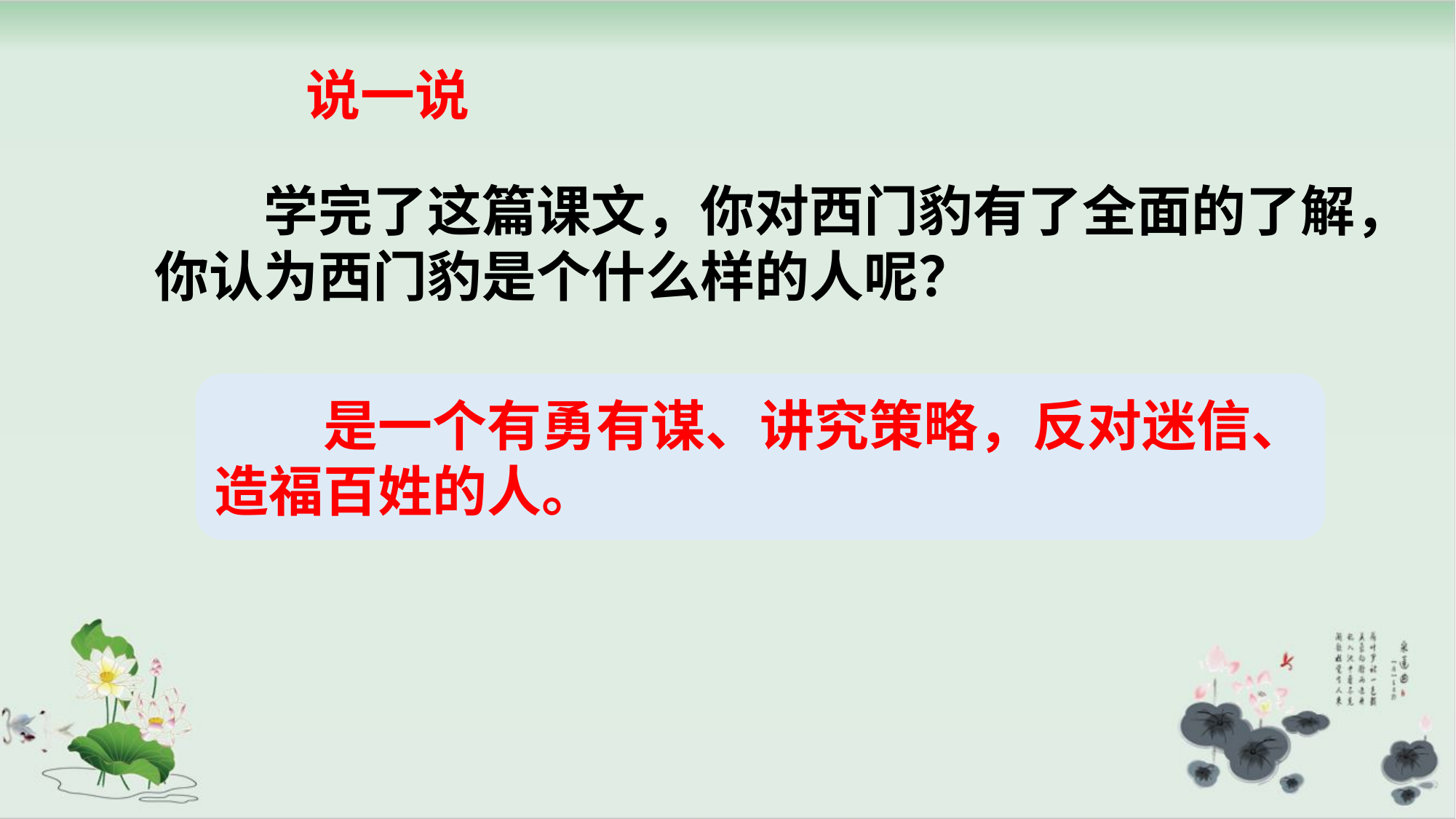

说一说
　　学完了这篇课文，你对西门豹有了全面的了解，你认为西门豹是个什么样的人呢？
　　是一个有勇有谋、讲究策略，反对迷信、造福百姓的人。